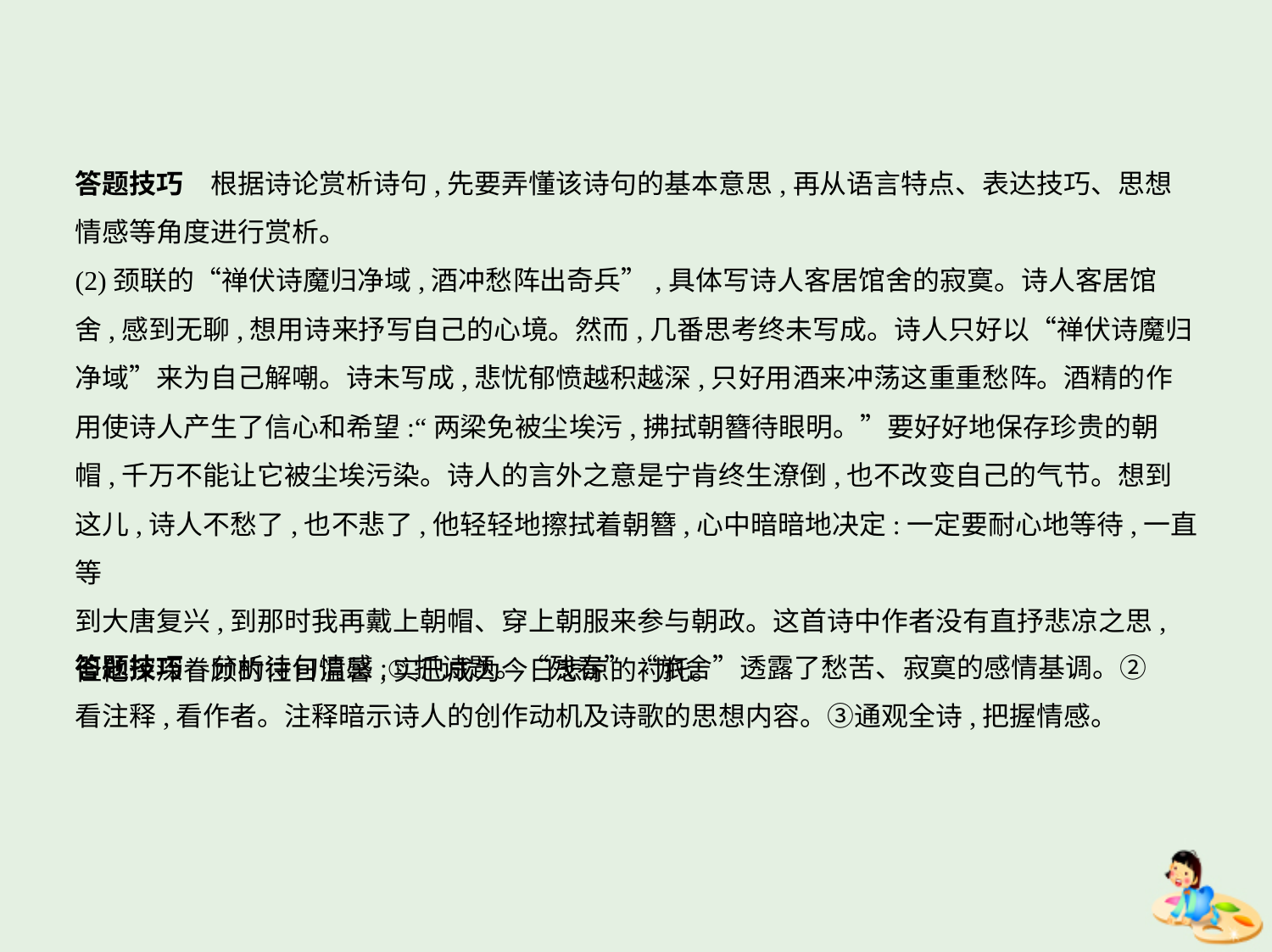

答题技巧　根据诗论赏析诗句,先要弄懂该诗句的基本意思,再从语言特点、表达技巧、思想
情感等角度进行赏析。
(2)颈联的“禅伏诗魔归净域,酒冲愁阵出奇兵”,具体写诗人客居馆舍的寂寞。诗人客居馆
舍,感到无聊,想用诗来抒写自己的心境。然而,几番思考终未写成。诗人只好以“禅伏诗魔归
净域”来为自己解嘲。诗未写成,悲忧郁愤越积越深,只好用酒来冲荡这重重愁阵。酒精的作
用使诗人产生了信心和希望:“两梁免被尘埃污,拂拭朝簪待眼明。”要好好地保存珍贵的朝
帽,千万不能让它被尘埃污染。诗人的言外之意是宁肯终生潦倒,也不改变自己的气节。想到
这儿,诗人不愁了,也不悲了,他轻轻地擦拭着朝簪,心中暗暗地决定:一定要耐心地等待,一直等
到大唐复兴,到那时我再戴上朝帽、穿上朝服来参与朝政。这首诗中作者没有直抒悲凉之思,
但他深深眷顾的往日温馨,实已成为今日悲凉的衬托。
答题技巧　分析诗句情感:①抓诗题。“残春”“旅舍”透露了愁苦、寂寞的感情基调。②
看注释,看作者。注释暗示诗人的创作动机及诗歌的思想内容。③通观全诗,把握情感。